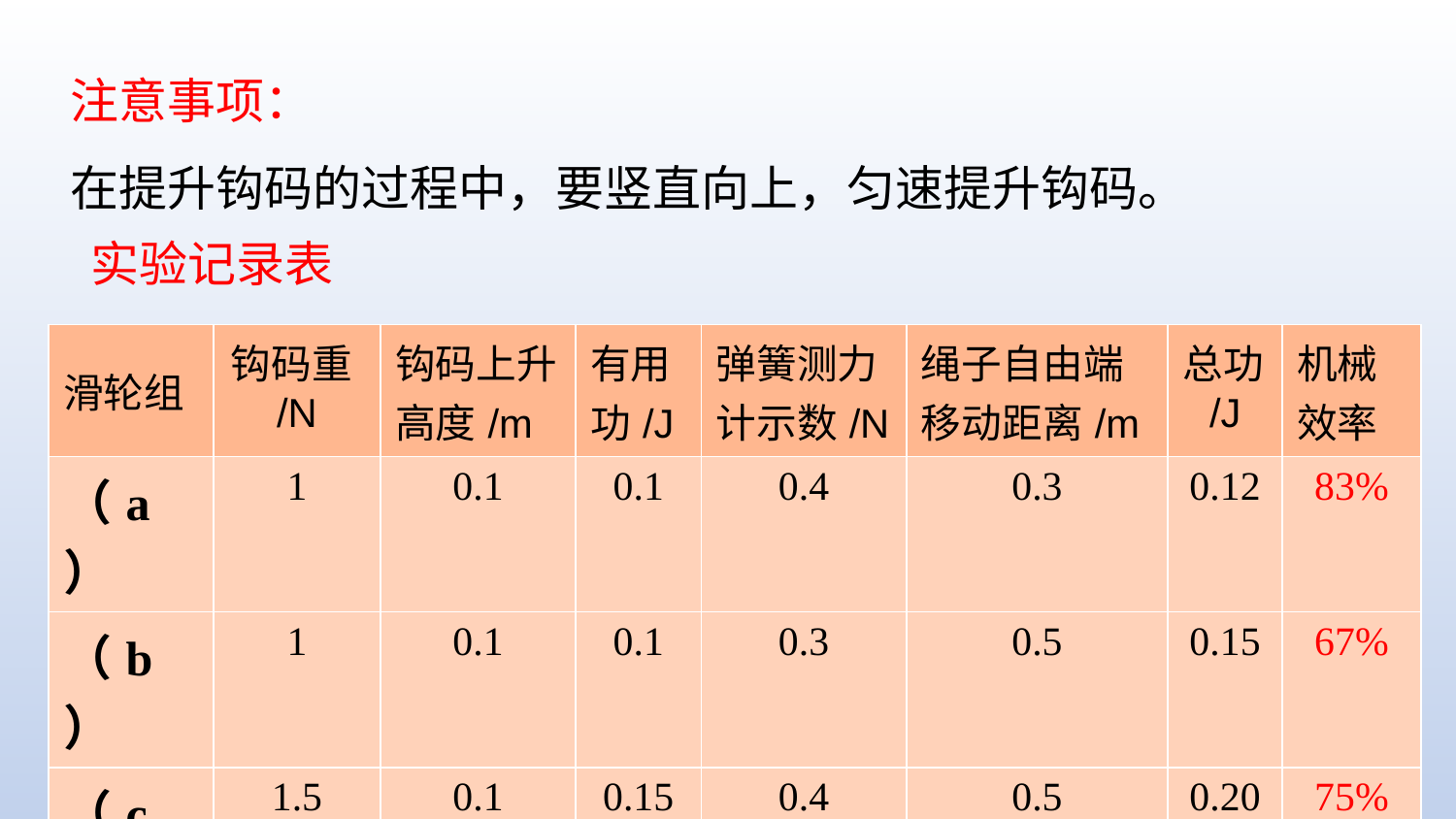

注意事项：
在提升钩码的过程中，要竖直向上，匀速提升钩码。
 实验记录表
| 滑轮组 | 钩码重/N | 钩码上升高度/m | 有用功/J | 弹簧测力计示数/N | 绳子自由端移动距离/m | 总功/J | 机械 效率 |
| --- | --- | --- | --- | --- | --- | --- | --- |
| （a） | 1 | 0.1 | 0.1 | 0.4 | 0.3 | 0.12 | 83% |
| （b） | 1 | 0.1 | 0.1 | 0.3 | 0.5 | 0.15 | 67% |
| （c） | 1.5 | 0.1 | 0.15 | 0.4 | 0.5 | 0.20 | 75% |